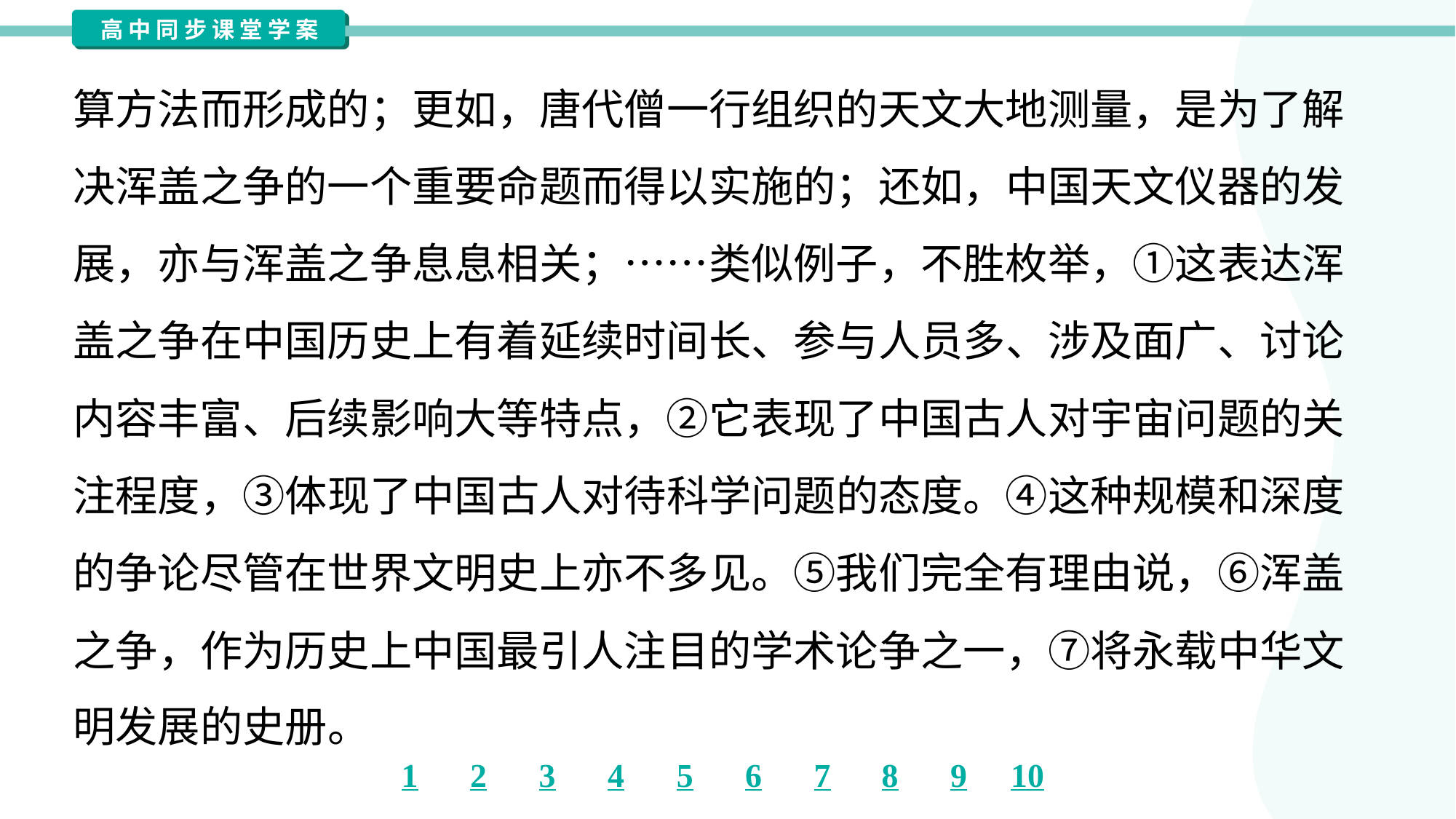

算方法而形成的；更如，唐代僧一行组织的天文大地测量，是为了解
决浑盖之争的一个重要命题而得以实施的；还如，中国天文仪器的发
展，亦与浑盖之争息息相关；……类似例子，不胜枚举，①这表达浑
盖之争在中国历史上有着延续时间长、参与人员多、涉及面广、讨论
内容丰富、后续影响大等特点，②它表现了中国古人对宇宙问题的关
注程度，③体现了中国古人对待科学问题的态度。④这种规模和深度
的争论尽管在世界文明史上亦不多见。⑤我们完全有理由说，⑥浑盖
之争，作为历史上中国最引人注目的学术论争之一，⑦将永载中华文
明发展的史册。#1.1